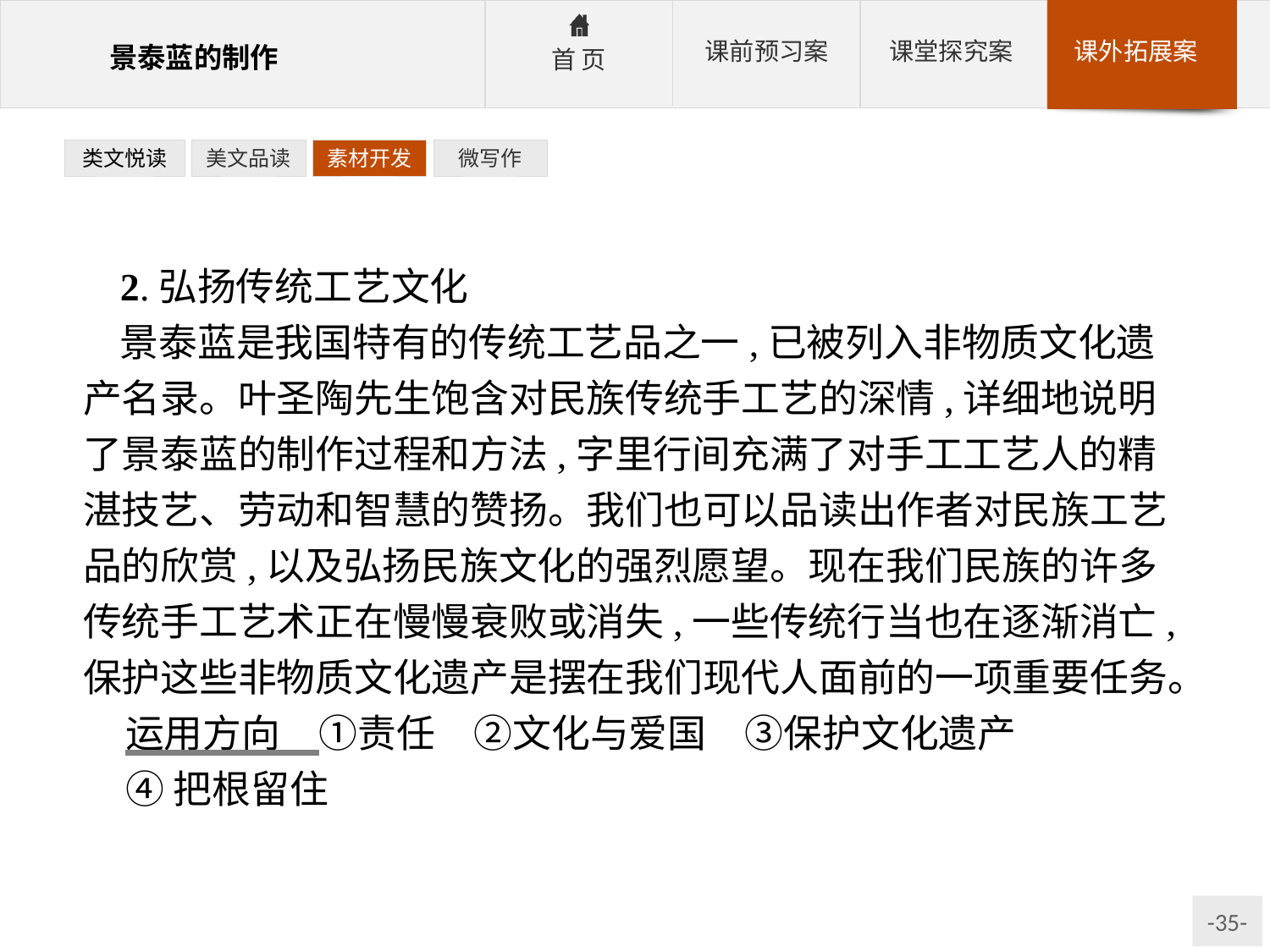

类文悦读
美文品读
素材开发
微写作
2.弘扬传统工艺文化
景泰蓝是我国特有的传统工艺品之一,已被列入非物质文化遗产名录。叶圣陶先生饱含对民族传统手工艺的深情,详细地说明了景泰蓝的制作过程和方法,字里行间充满了对手工工艺人的精湛技艺、劳动和智慧的赞扬。我们也可以品读出作者对民族工艺品的欣赏,以及弘扬民族文化的强烈愿望。现在我们民族的许多传统手工艺术正在慢慢衰败或消失,一些传统行当也在逐渐消亡,保护这些非物质文化遗产是摆在我们现代人面前的一项重要任务。
运用方向　①责任　②文化与爱国　③保护文化遗产
④把根留住